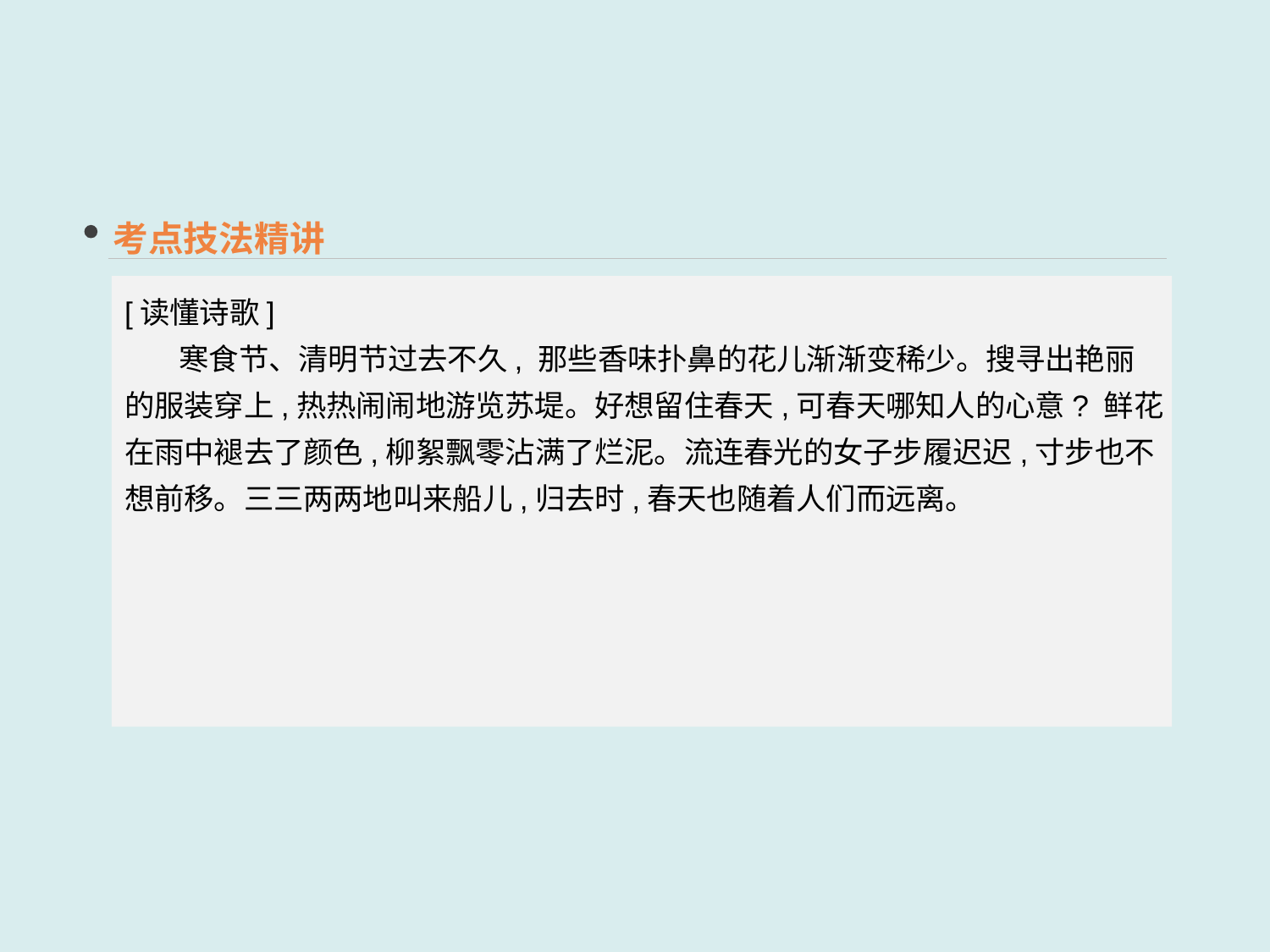

考点技法精讲

[读懂诗歌]
       寒食节、清明节过去不久, 那些香味扑鼻的花儿渐渐变稀少。搜寻出艳丽的服装穿上,热热闹闹地游览苏堤。好想留住春天,可春天哪知人的心意? 鲜花在雨中褪去了颜色,柳絮飘零沾满了烂泥。流连春光的女子步履迟迟,寸步也不想前移。三三两两地叫来船儿,归去时,春天也随着人们而远离。